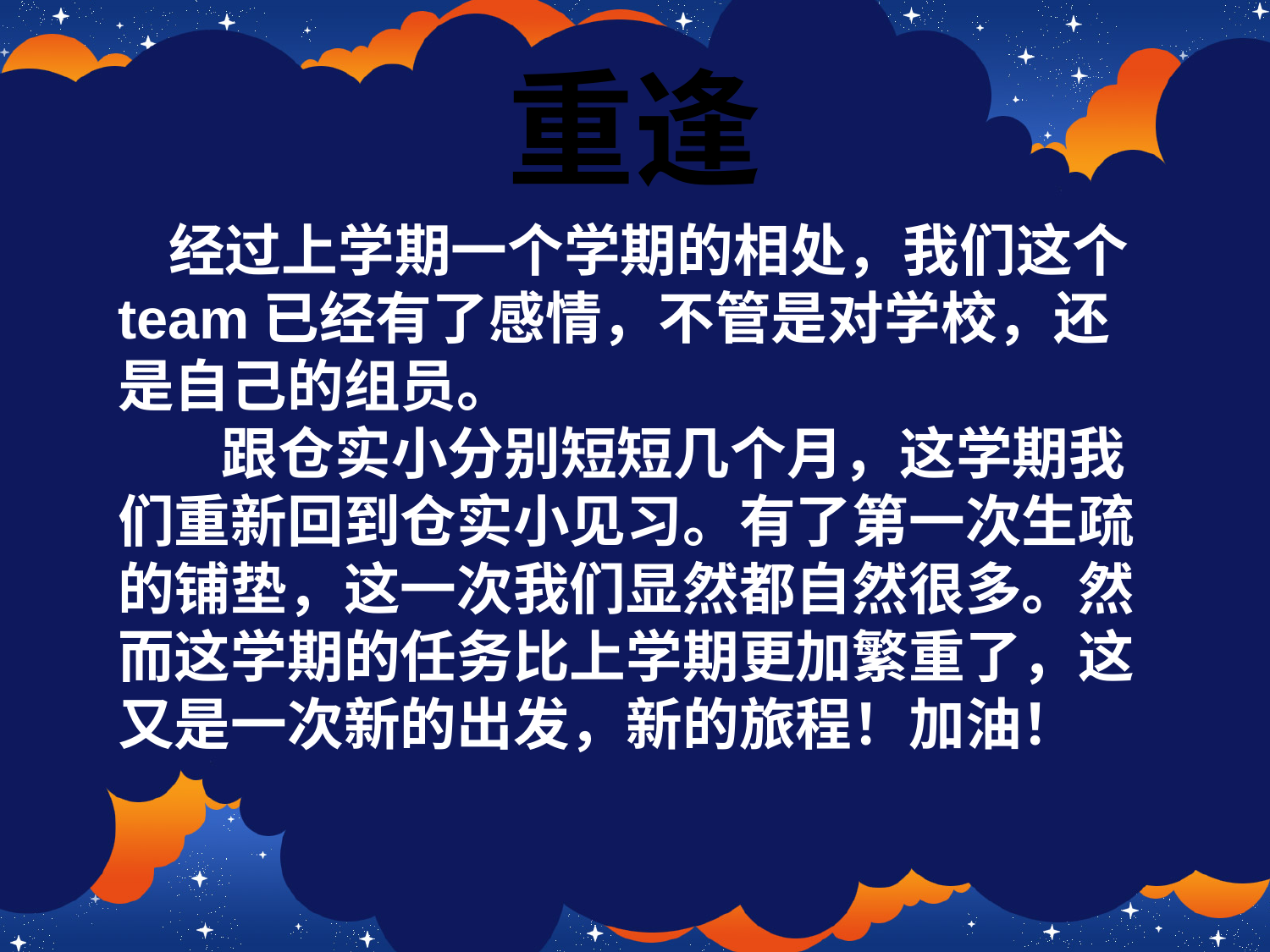

重逢
      经过上学期一个学期的相处，我们这个team已经有了感情，不管是对学校，还是自己的组员。
       跟仓实小分别短短几个月，这学期我们重新回到仓实小见习。有了第一次生疏的铺垫，这一次我们显然都自然很多。然而这学期的任务比上学期更加繁重了，这又是一次新的出发，新的旅程！加油！